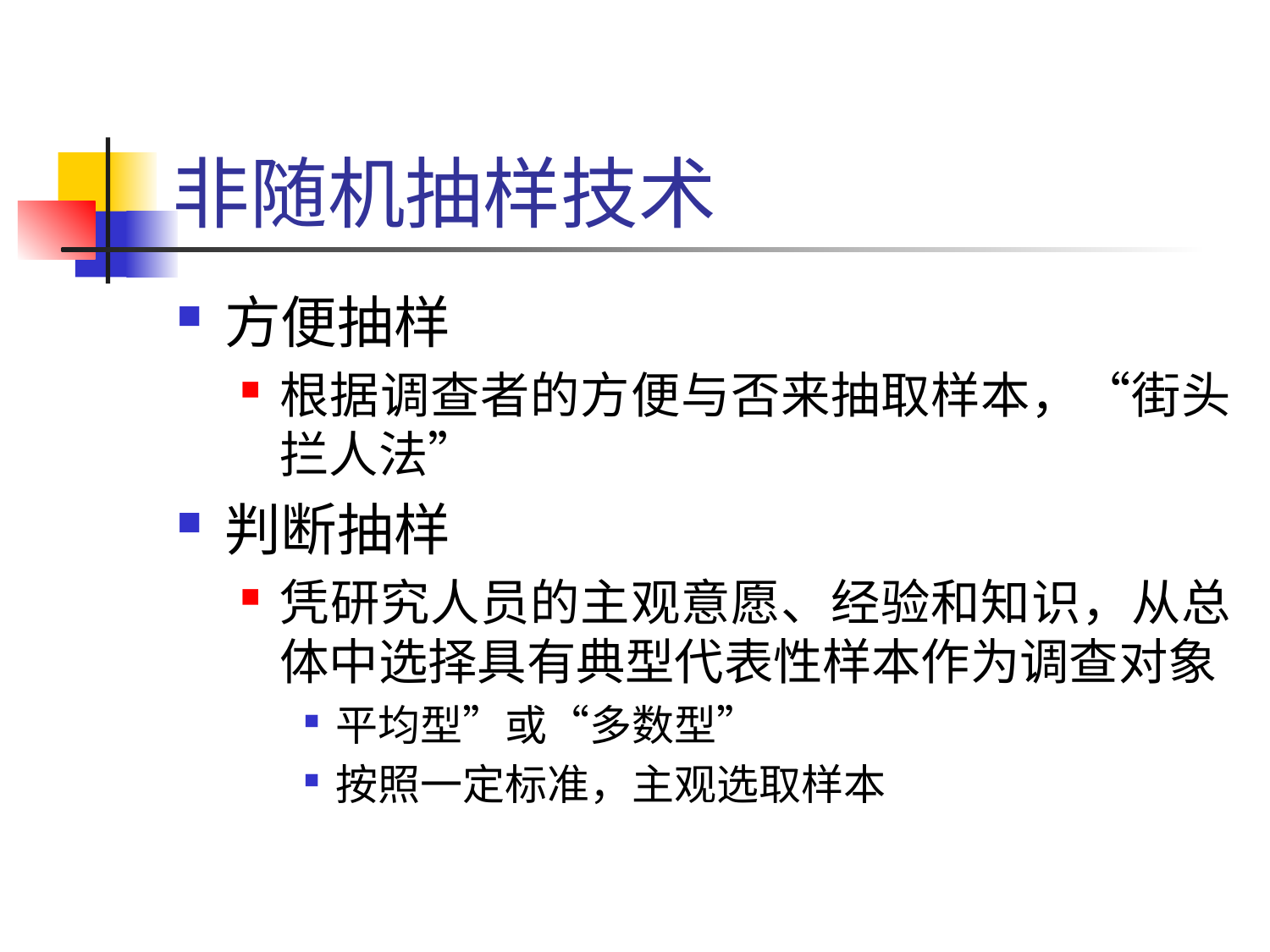

# 非随机抽样技术
方便抽样
根据调查者的方便与否来抽取样本，“街头拦人法”
判断抽样
凭研究人员的主观意愿、经验和知识，从总体中选择具有典型代表性样本作为调查对象
平均型”或“多数型”
按照一定标准，主观选取样本